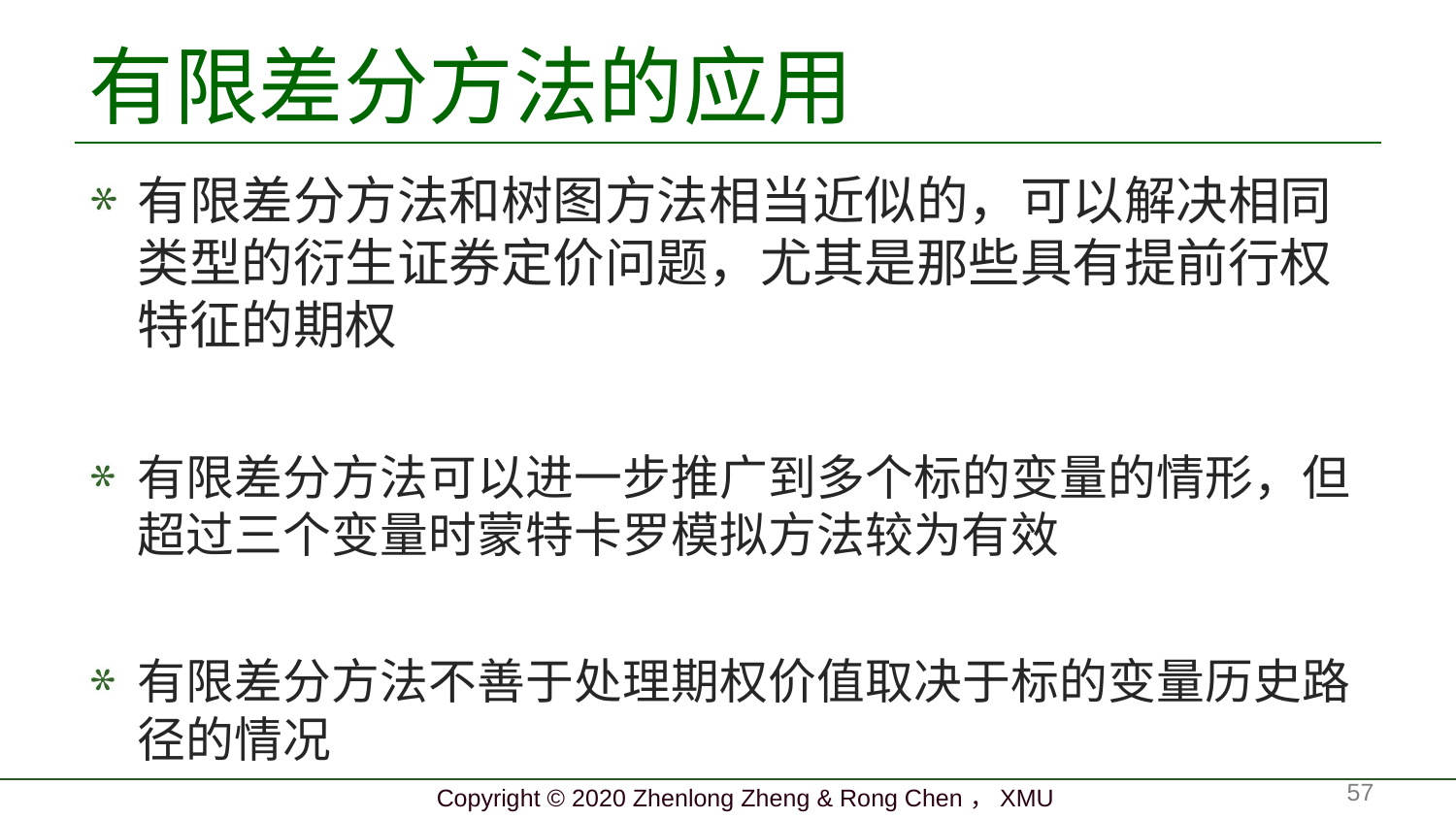

# 有限差分方法的应用
有限差分方法和树图方法相当近似的，可以解决相同类型的衍生证券定价问题，尤其是那些具有提前行权特征的期权

有限差分方法可以进一步推广到多个标的变量的情形，但超过三个变量时蒙特卡罗模拟方法较为有效

有限差分方法不善于处理期权价值取决于标的变量历史路径的情况
57